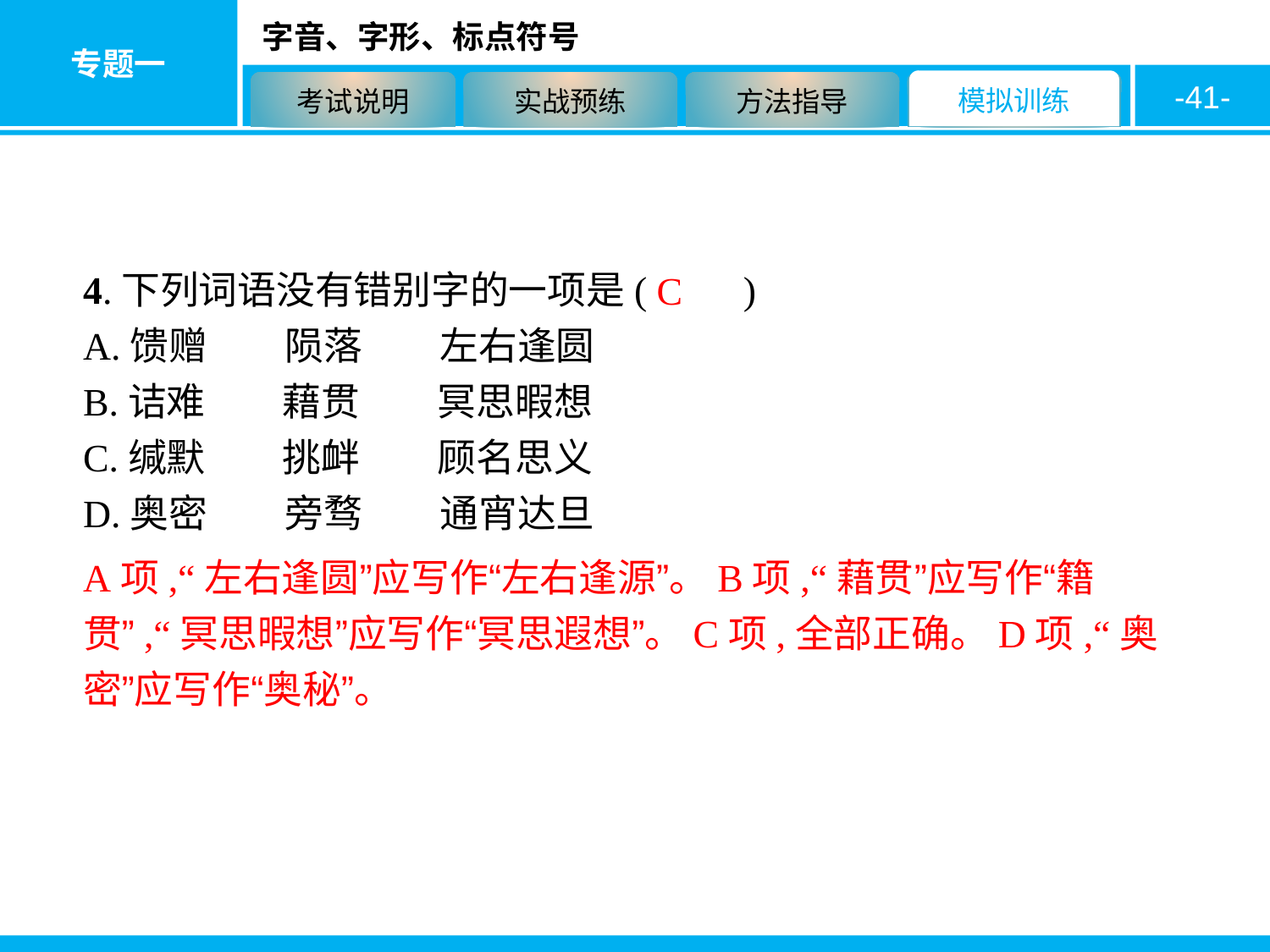

-41-
4.下列词语没有错别字的一项是(　　)
A.馈赠　　陨落　　左右逢圆
B.诘难　　藉贯　　冥思暇想
C.缄默　　挑衅　　顾名思义
D.奥密　　旁骛　　通宵达旦
C
A项,“左右逢圆”应写作“左右逢源”。B项,“藉贯”应写作“籍贯”,“冥思暇想”应写作“冥思遐想”。C项,全部正确。D项,“奥密”应写作“奥秘”。